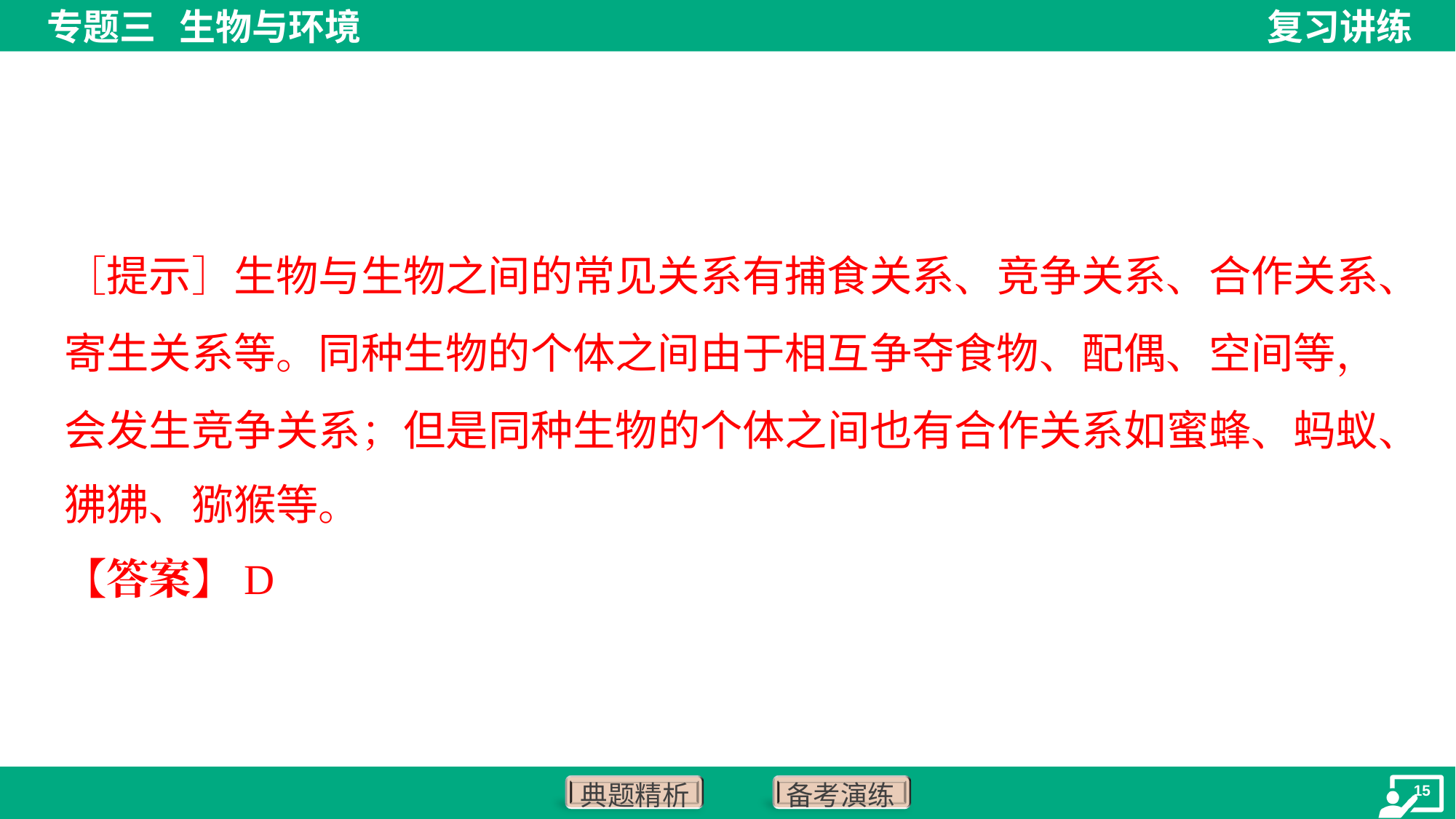

［提示］生物与生物之间的常见关系有捕食关系、竞争关系、合作关系、
寄生关系等。同种生物的个体之间由于相互争夺食物、配偶、空间等，
会发生竞争关系；但是同种生物的个体之间也有合作关系如蜜蜂、蚂蚁、
狒狒、猕猴等。
【答案】D